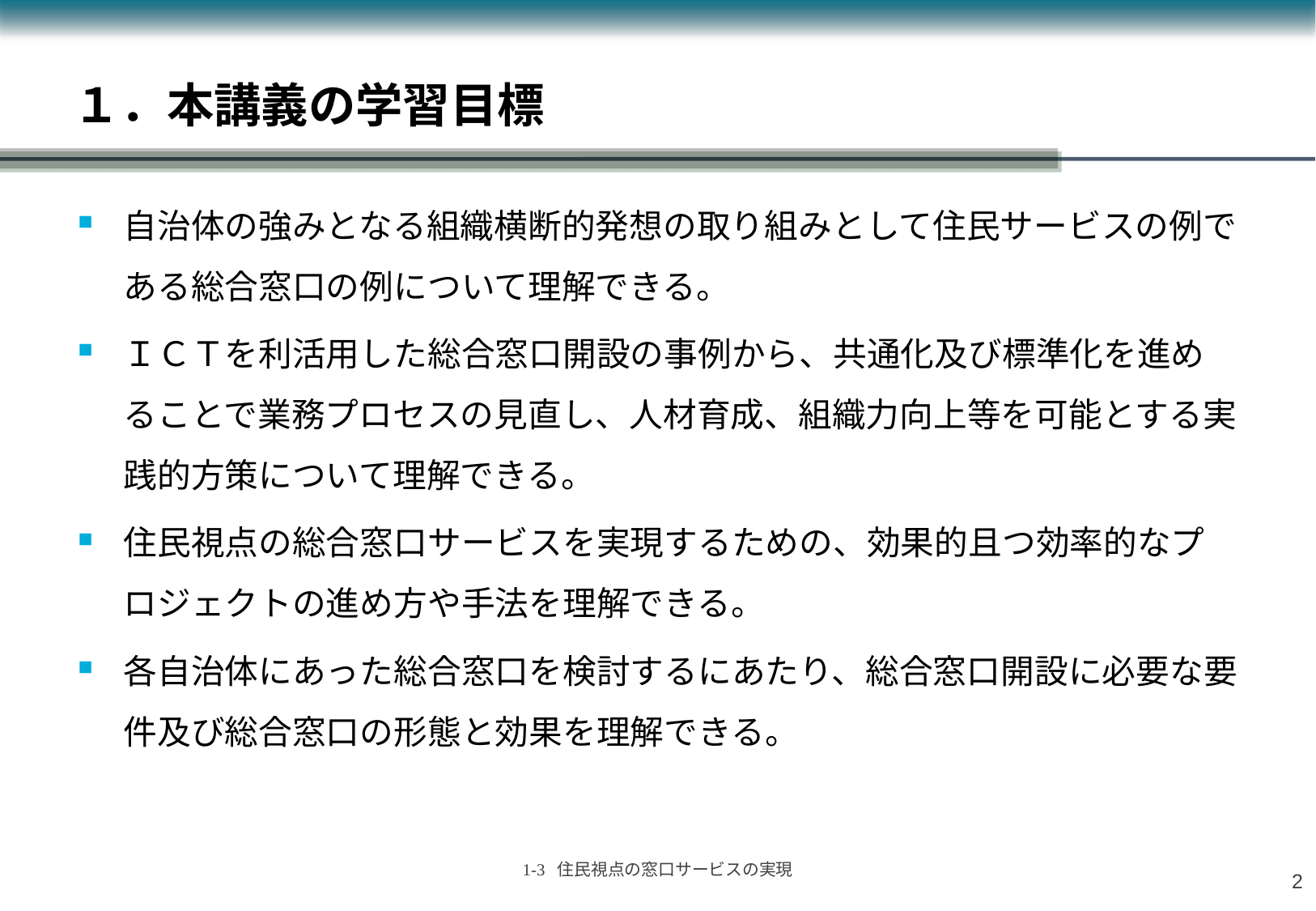

# １．本講義の学習目標
自治体の強みとなる組織横断的発想の取り組みとして住民サービスの例である総合窓口の例について理解できる。
ＩＣＴを利活用した総合窓口開設の事例から、共通化及び標準化を進めることで業務プロセスの見直し、人材育成、組織力向上等を可能とする実践的方策について理解できる。
住民視点の総合窓口サービスを実現するための、効果的且つ効率的なプロジェクトの進め方や手法を理解できる。
各自治体にあった総合窓口を検討するにあたり、総合窓口開設に必要な要件及び総合窓口の形態と効果を理解できる。
2
1-3  住民視点の窓口サービスの実現